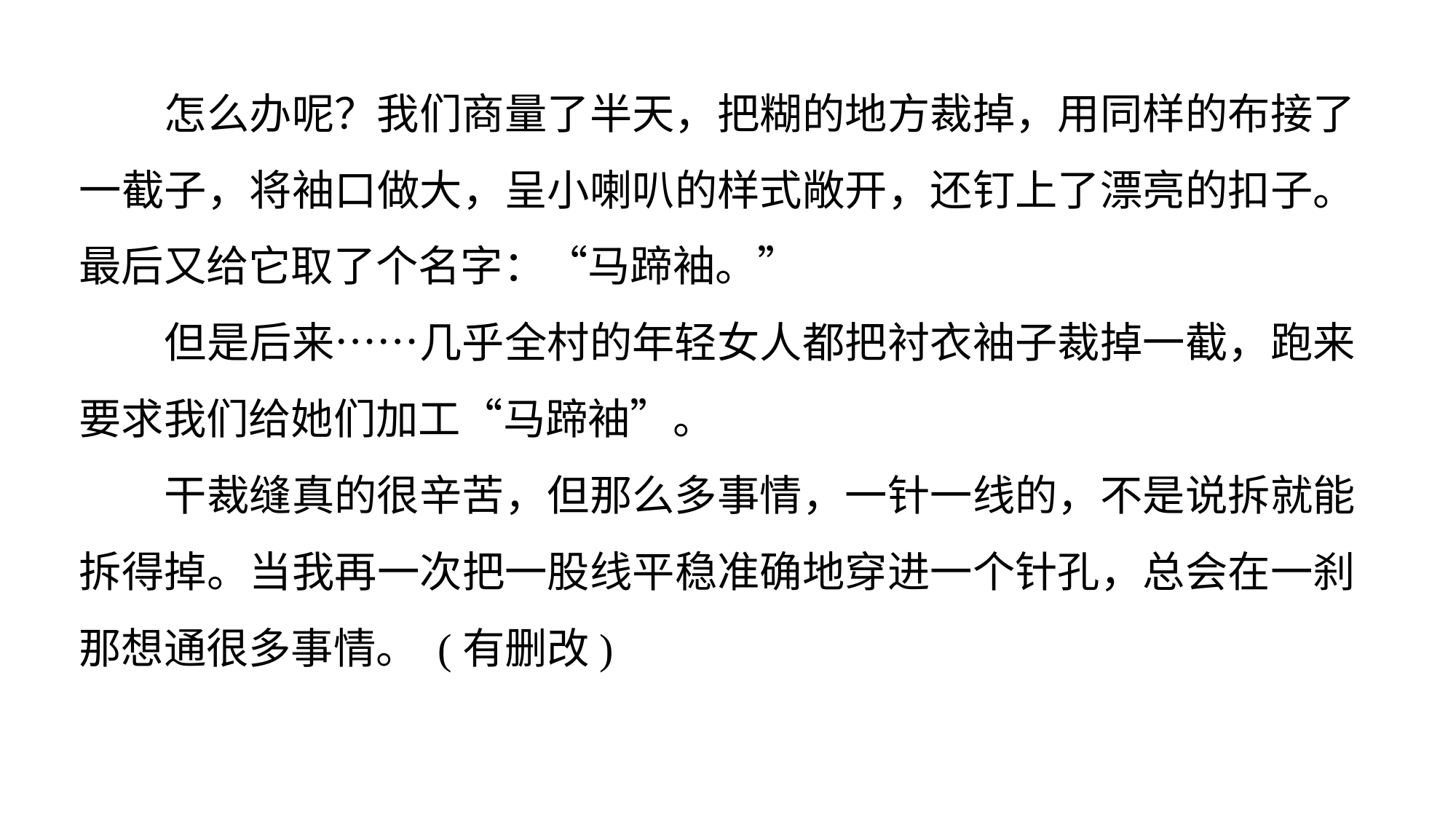

怎么办呢？我们商量了半天，把糊的地方裁掉，用同样的布接了一截子，将袖口做大，呈小喇叭的样式敞开，还钉上了漂亮的扣子。最后又给它取了个名字：“马蹄袖。”
但是后来……几乎全村的年轻女人都把衬衣袖子裁掉一截，跑来要求我们给她们加工“马蹄袖”。
干裁缝真的很辛苦，但那么多事情，一针一线的，不是说拆就能拆得掉。当我再一次把一股线平稳准确地穿进一个针孔，总会在一刹那想通很多事情。 (有删改)